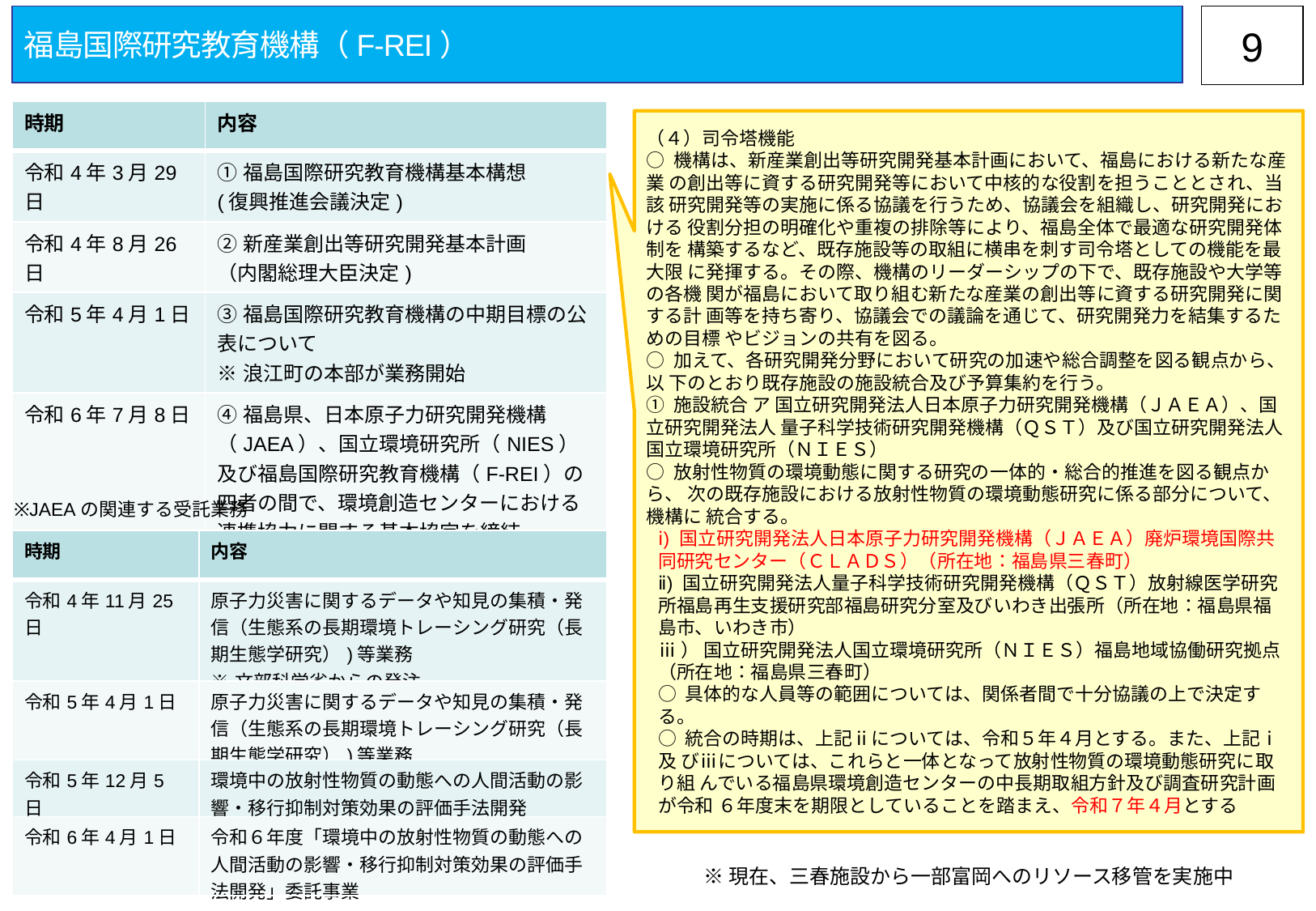

福島国際研究教育機構（F-REI）
9
| 時期 | 内容 |
| --- | --- |
| 令和4年3月29日 | ①福島国際研究教育機構基本構想 (復興推進会議決定) |
| 令和4年8月26日 | ②新産業創出等研究開発基本計画 （内閣総理大臣決定) |
| 令和5年4月1日 | ③福島国際研究教育機構の中期目標の公表について ※浪江町の本部が業務開始 |
| 令和6年7月8日 | ④福島県、日本原子力研究開発機構（JAEA）、国立環境研究所（NIES）及び福島国際研究教育機構（F-REI）の四者の間で、環境創造センターにおける連携協力に関する基本協定を締結 |
（４）司令塔機能
○ 機構は、新産業創出等研究開発基本計画において、福島における新たな産業 の創出等に資する研究開発等において中核的な役割を担うこととされ、当該 研究開発等の実施に係る協議を行うため、協議会を組織し、研究開発における 役割分担の明確化や重複の排除等により、福島全体で最適な研究開発体制を 構築するなど、既存施設等の取組に横串を刺す司令塔としての機能を最大限 に発揮する。その際、機構のリーダーシップの下で、既存施設や大学等の各機 関が福島において取り組む新たな産業の創出等に資する研究開発に関する計 画等を持ち寄り、協議会での議論を通じて、研究開発力を結集するための目標 やビジョンの共有を図る。
○ 加えて、各研究開発分野において研究の加速や総合調整を図る観点から、以 下のとおり既存施設の施設統合及び予算集約を行う。
① 施設統合 ア 国立研究開発法人日本原子力研究開発機構（ＪＡＥＡ）、国立研究開発法人 量子科学技術研究開発機構（ＱＳＴ）及び国立研究開発法人国立環境研究所（ＮＩＥＳ）
○ 放射性物質の環境動態に関する研究の一体的・総合的推進を図る観点から、 次の既存施設における放射性物質の環境動態研究に係る部分について、機構に 統合する。
ⅰ) 国立研究開発法人日本原子力研究開発機構（ＪＡＥＡ）廃炉環境国際共同研究センター（ＣＬＡＤＳ）（所在地：福島県三春町）
ⅱ) 国立研究開発法人量子科学技術研究開発機構（ＱＳＴ）放射線医学研究 所福島再生支援研究部福島研究分室及びいわき出張所（所在地：福島県福 島市、いわき市）
ⅲ） 国立研究開発法人国立環境研究所（ＮＩＥＳ）福島地域協働研究拠点 （所在地：福島県三春町）
○ 具体的な人員等の範囲については、関係者間で十分協議の上で決定する。
○ 統合の時期は、上記ⅱについては、令和５年４月とする。また、上記ⅰ及 びⅲについては、これらと一体となって放射性物質の環境動態研究に取り組 んでいる福島県環境創造センターの中長期取組方針及び調査研究計画が令和 ６年度末を期限としていることを踏まえ、令和７年４月とする
※JAEAの関連する受託業務
| 時期 | 内容 |
| --- | --- |
| 令和4年11月25日 | 原子力災害に関するデータや知見の集積・発信（生態系の長期環境トレーシング研究（長期生態学研究）)等業務 ※文部科学省からの発注 |
| 令和5年4月1日 | 原子力災害に関するデータや知見の集積・発信（生態系の長期環境トレーシング研究（長期生態学研究）)等業務 |
| 令和5年12月5日 | 環境中の放射性物質の動態への人間活動の影響・移行抑制対策効果の評価手法開発 |
| 令和6年4月1日 | 令和６年度「環境中の放射性物質の動態への人間活動の影響・移行抑制対策効果の評価手法開発」委託事業 |
※現在、三春施設から一部富岡へのリソース移管を実施中